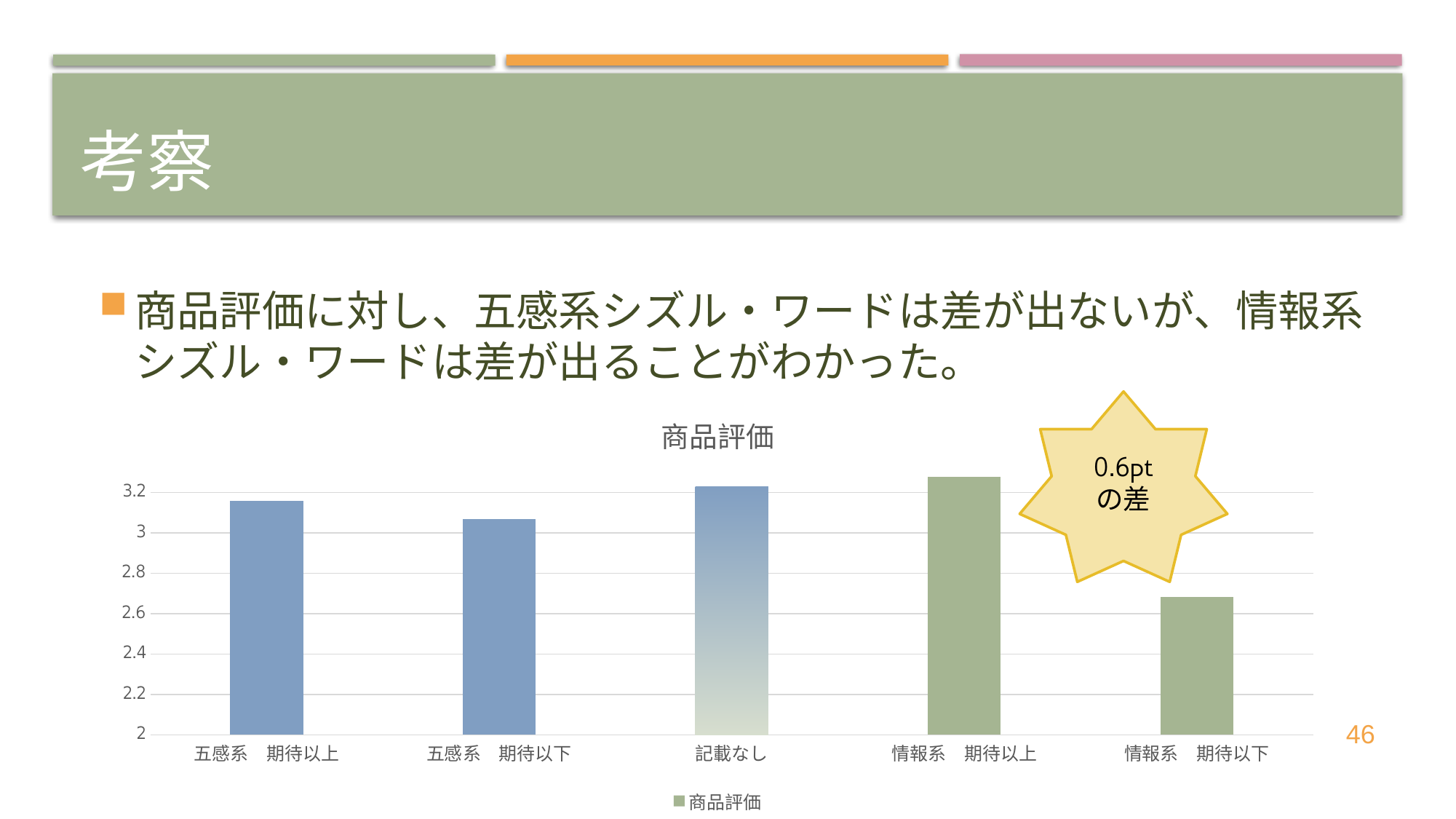

# 考察
商品評価に対し、五感系シズル・ワードは差が出ないが、情報系シズル・ワードは差が出ることがわかった。

### Chart:

| Category | 商品評価 |
|---|---|
| 五感系　期待以上 | 3.158 |
| 五感系　期待以下 | 3.0694 |
| 記載なし | 3.2283 |
| 情報系　期待以上 | 3.277 |
| 情報系　期待以下 | 2.6833 |
0.6pt
の差
46